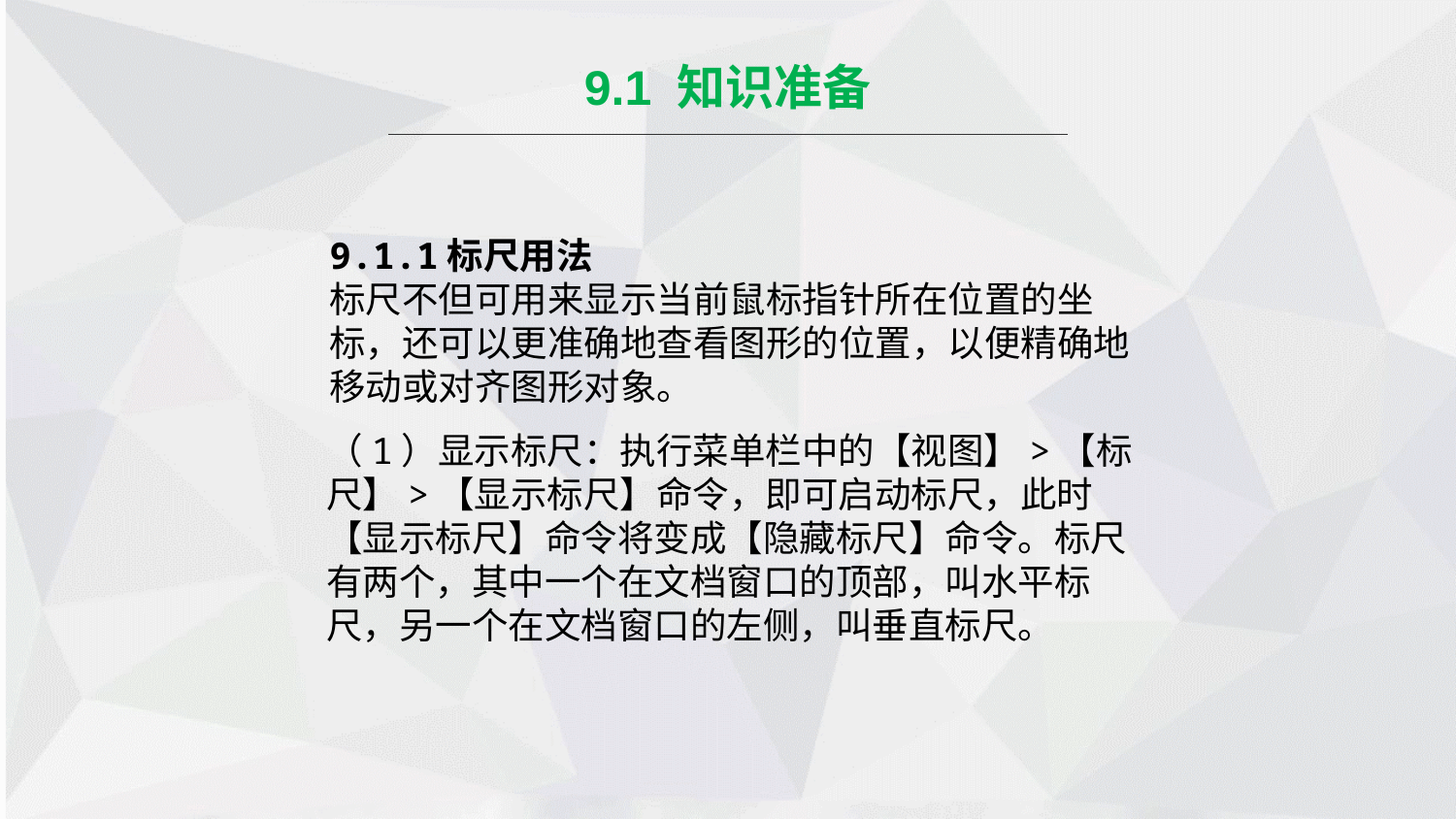

9.1 知识准备
9.1.1标尺用法
标尺不但可用来显示当前鼠标指针所在位置的坐标，还可以更准确地查看图形的位置，以便精确地移动或对齐图形对象。
（1）显示标尺：执行菜单栏中的【视图】>【标尺】>【显示标尺】命令，即可启动标尺，此时【显示标尺】命令将变成【隐藏标尺】命令。标尺有两个，其中一个在文档窗口的顶部，叫水平标尺，另一个在文档窗口的左侧，叫垂直标尺。